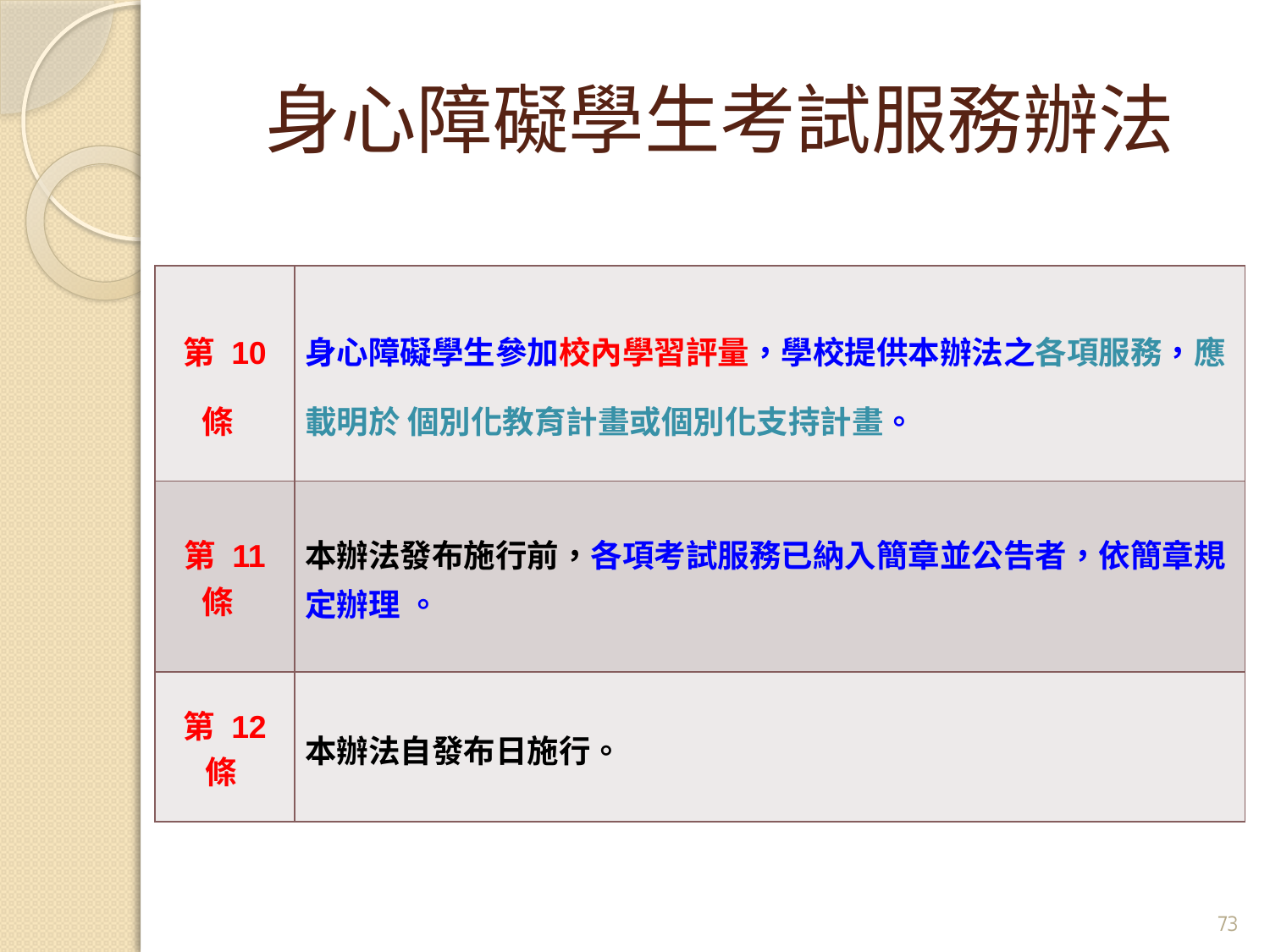

# 身心障礙學生考試服務辦法
| 第 10 條 | 身心障礙學生參加校內學習評量，學校提供本辦法之各項服務，應載明於 個別化教育計畫或個別化支持計畫。 |
| --- | --- |
| 第 11 條 | 本辦法發布施行前，各項考試服務已納入簡章並公告者，依簡章規定辦理 。 |
| 第 12 條 | 本辦法自發布日施行。 |
73